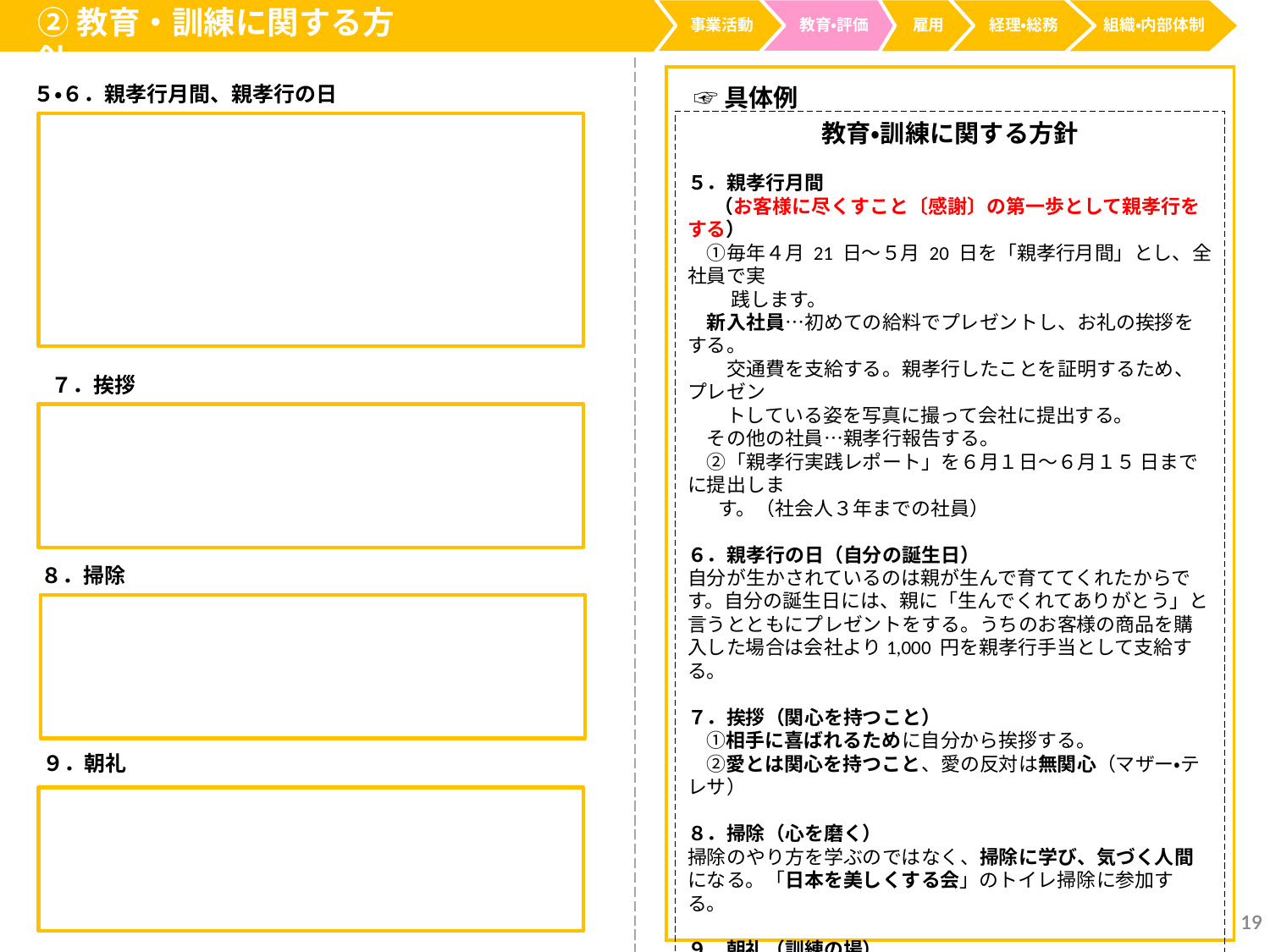

②教育・訓練に関する方針
事業活動
経理・総務
教育・評価
雇用
組織・内部体制

５・６．親孝行月間、親孝行の日
☞具体例
教育・訓練に関する方針

５．親孝行月間
     （お客様に尽くすこと〔感謝〕の第一歩として親孝行をする）
　①毎年４月 21 日～５月 20 日を「親孝行月間」とし、全社員で実
　　 践します。
　新入社員…初めての給料でプレゼントし、お礼の挨拶をする。
　　交通費を支給する。親孝行したことを証明するため、プレゼン
　　トしている姿を写真に撮って会社に提出する。
　その他の社員…親孝行報告する。
　②「親孝行実践レポート」を６月１日～６月１５ 日までに提出しま
      す。（社会人３年までの社員）

６．親孝行の日（自分の誕生日）
自分が生かされているのは親が生んで育ててくれたからです。自分の誕生日には、親に「生んでくれてありがとう」と言うとともにプレゼントをする。うちのお客様の商品を購入した場合は会社より1,000 円を親孝行手当として支給する。

７．挨拶（関心を持つこと）
　①相手に喜ばれるために自分から挨拶する。
　②愛とは関心を持つこと、愛の反対は無関心（マザー・テレサ）

８．掃除（心を磨く）
掃除のやり方を学ぶのではなく、掃除に学び、気づく人間になる。「日本を美しくする会」のトイレ掃除に参加する。

９．朝礼（訓練の場）
　①朝礼は人間性を高め、立派な日本人となるために毎日行う。
　②３分間スピーチ、うなづき、笑顔、返事、経営理念の唱和、礼
　　 儀挨拶の訓練を行う。挨拶・掃除・朝礼の３つの文化は訓練
      （トレーニング）することにより身につく。身につくことにより人
      間性が高まる。教育の本質は、訓練（トレーニング）にある。

７．挨拶

８．掃除

９．朝礼

19
19
19